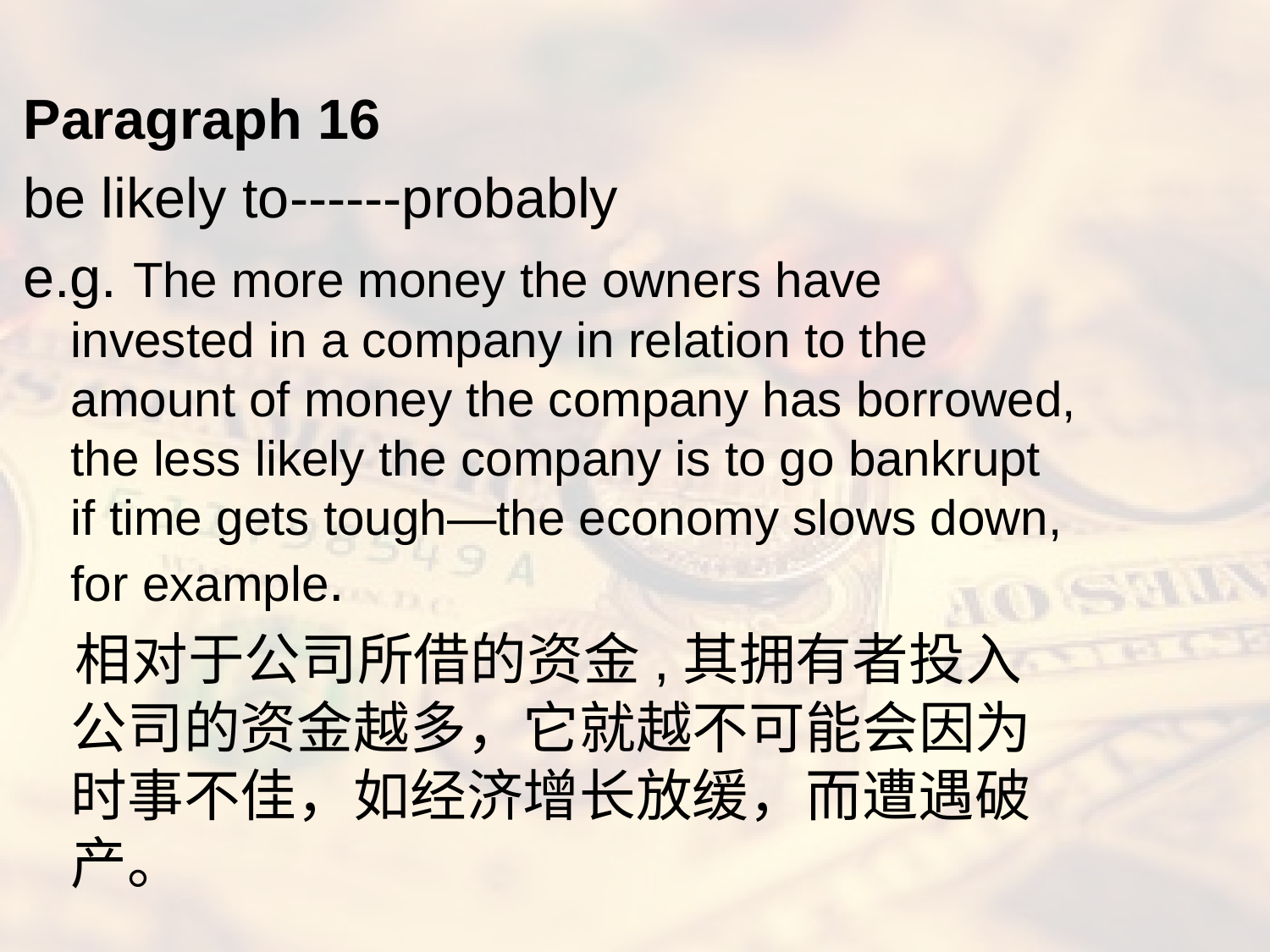

Paragraph 16
be likely to------probably
e.g. The more money the owners have invested in a company in relation to the amount of money the company has borrowed, the less likely the company is to go bankrupt if time gets tough—the economy slows down, for example.
   相对于公司所借的资金,其拥有者投入公司的资金越多，它就越不可能会因为时事不佳，如经济增长放缓，而遭遇破产。
#